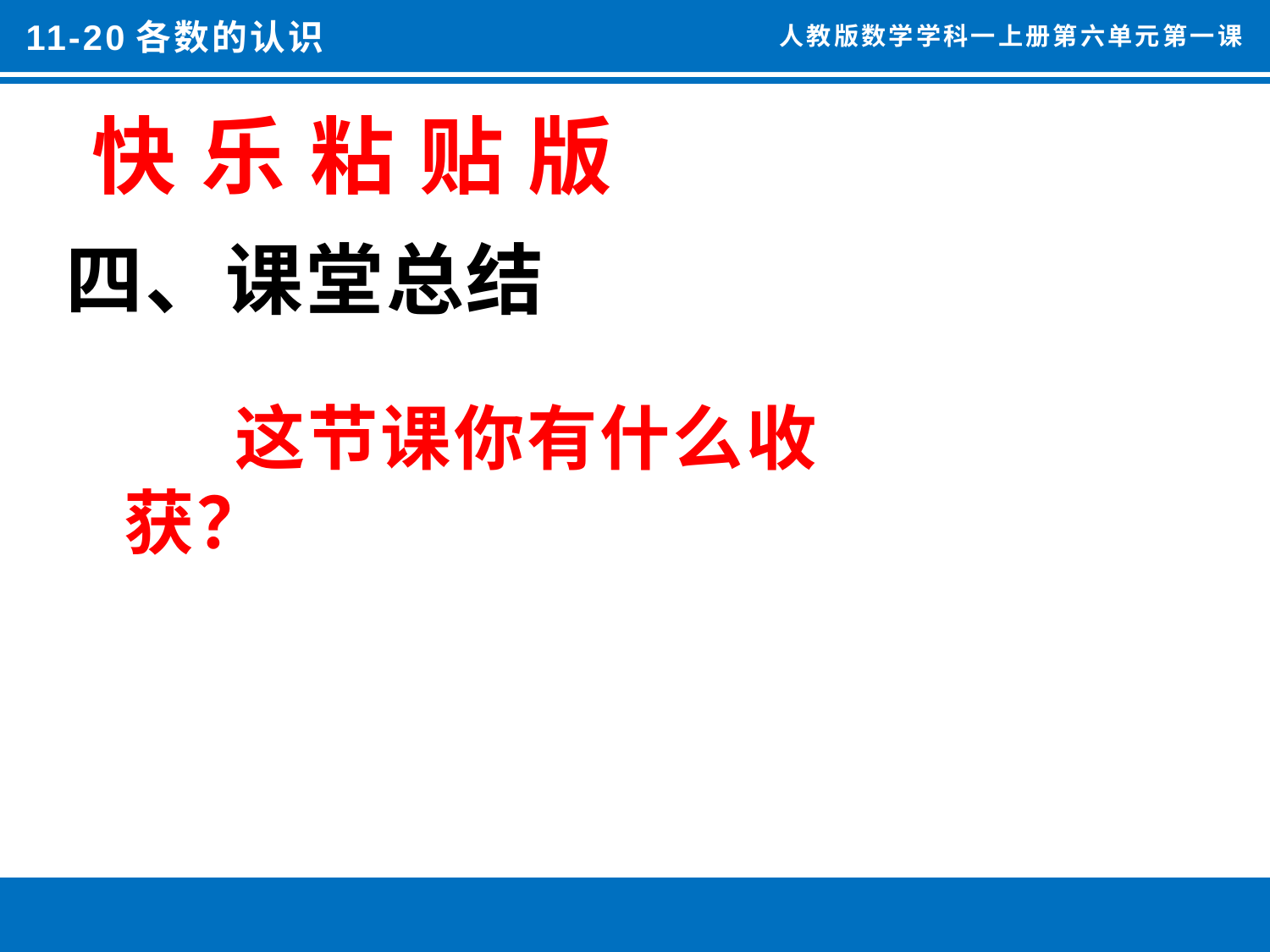

11-20各数的认识
人教版数学学科一上册第六单元第一课

快 乐 粘 贴 版
#
四、课堂总结

     这节课你有什么收获？